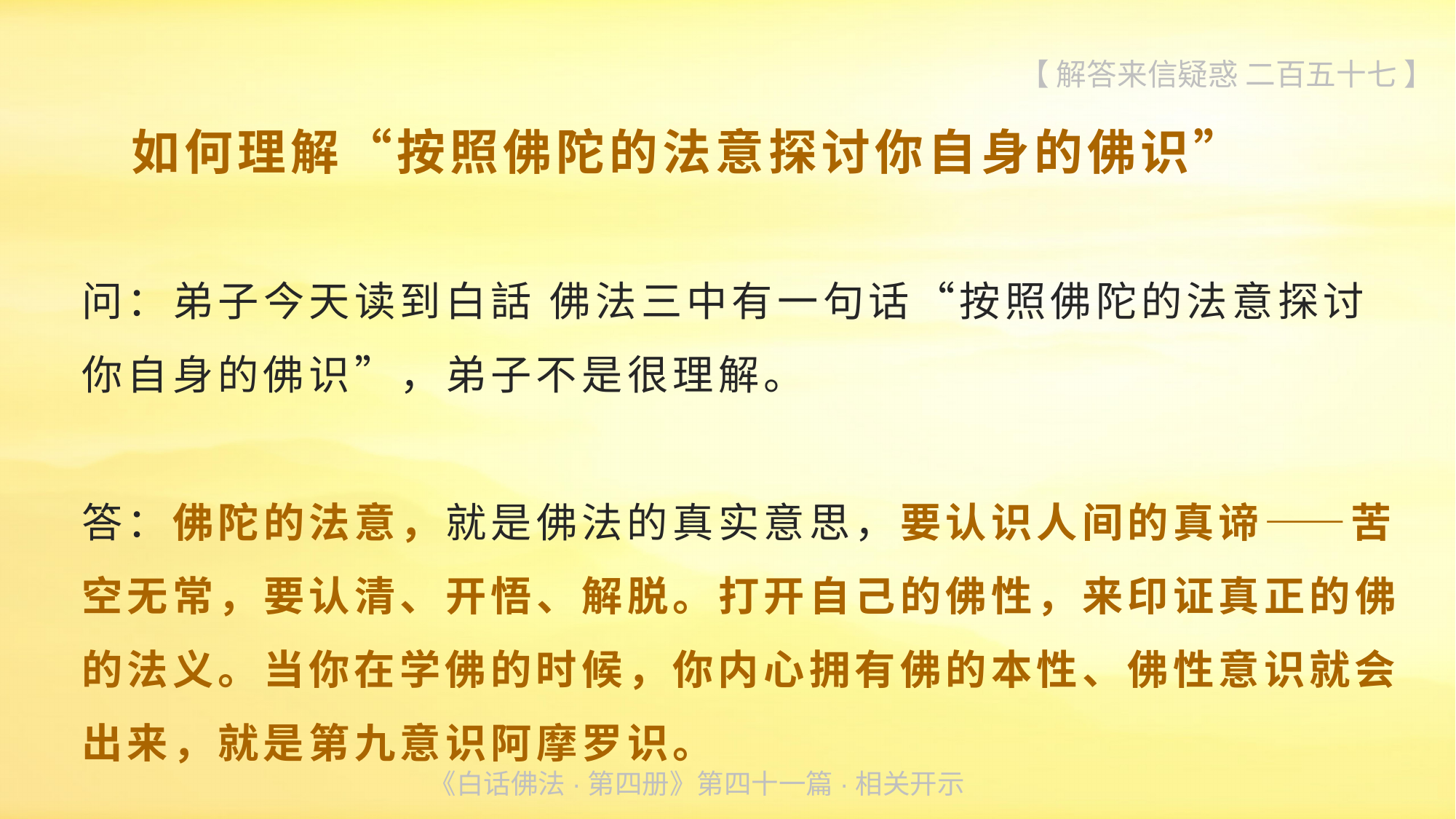

【 解答来信疑惑 二百五十七 】
   如何理解“按照佛陀的法意探讨你自身的佛识”

问：弟子今天读到白話 佛法三中有一句话“按照佛陀的法意探讨你自身的佛识”，弟子不是很理解。

答：佛陀的法意，就是佛法的真实意思，要认识人间的真谛——苦空无常，要认清、开悟、解脱。打开自己的佛性，来印证真正的佛的法义。当你在学佛的时候，你内心拥有佛的本性、佛性意识就会出来，就是第九意识阿摩罗识。
《白话佛法·第四册》第四十一篇·相关开示